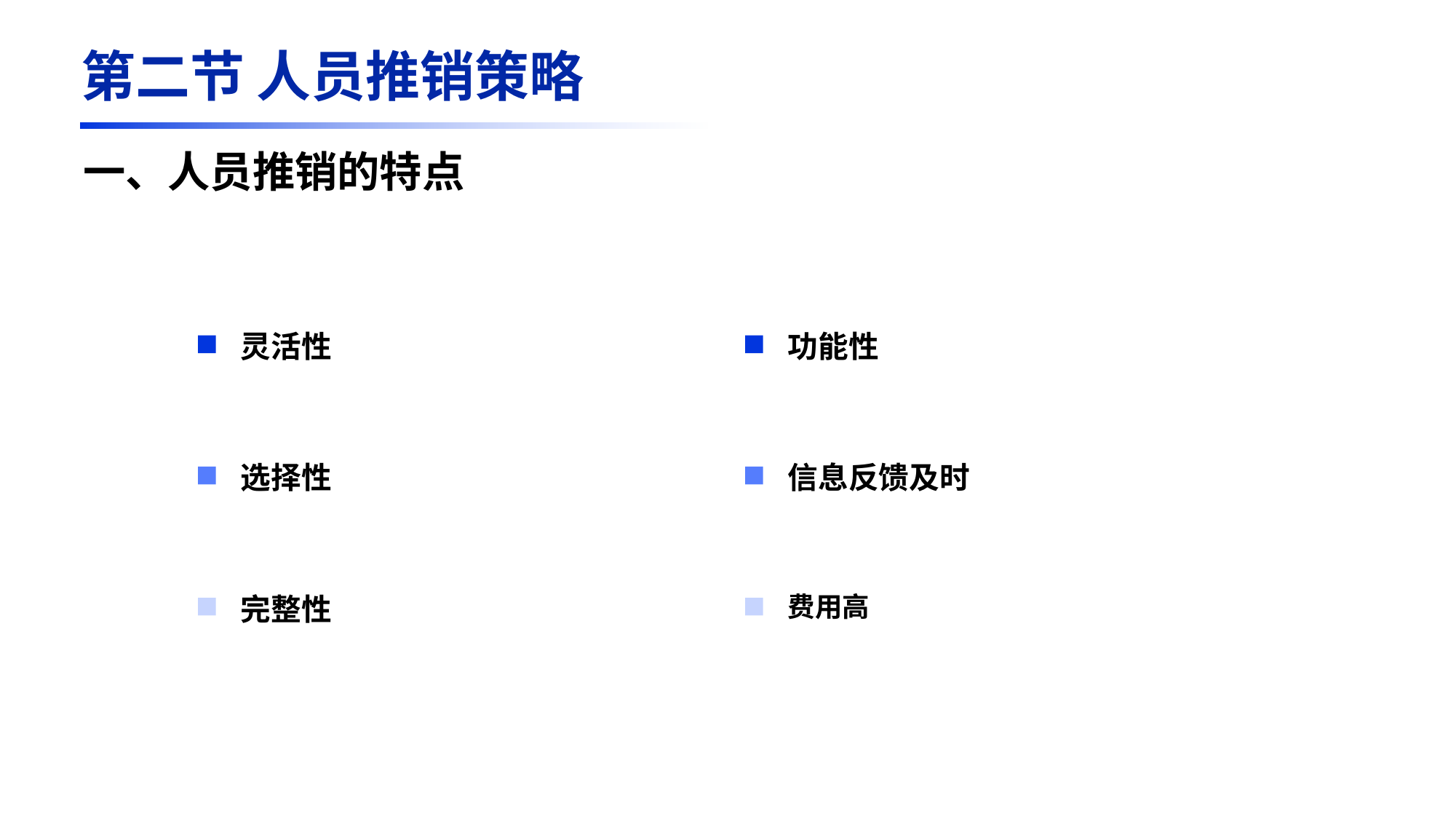

第二节 人员推销策略
一、人员推销的特点
灵活性

选择性

完整性

功能性

信息反馈及时

费用高